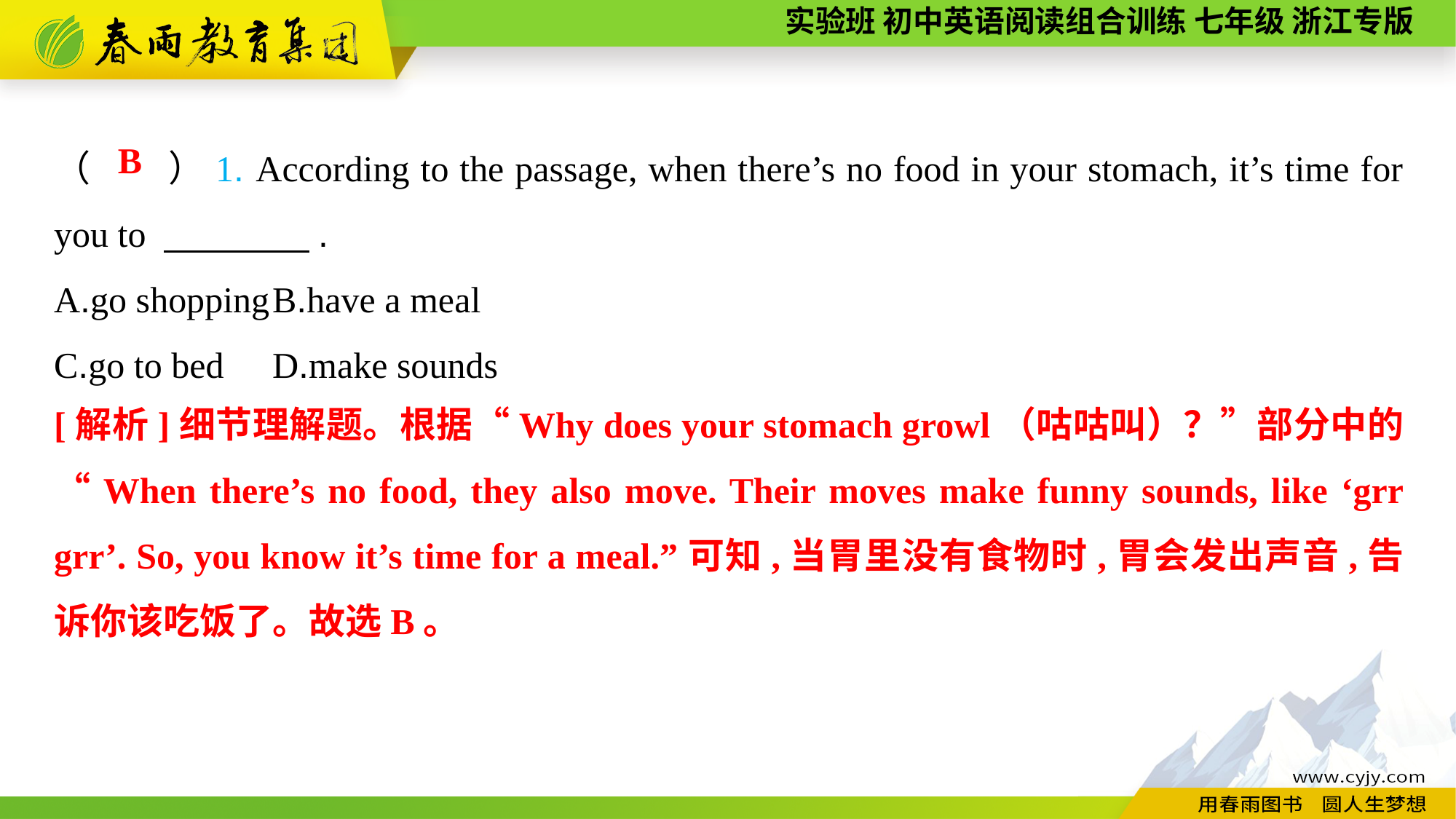

（　　）1. According to the passage, when there’s no food in your stomach, it’s time for you to 　　　　.
A.go shopping	B.have a meal
C.go to bed	D.make sounds
B
[解析]细节理解题。根据“Why does your stomach growl（咕咕叫）？”部分中的“When there’s no food, they also move. Their moves make funny sounds, like ‘grr grr’. So, you know it’s time for a meal.”可知,当胃里没有食物时,胃会发出声音,告诉你该吃饭了。故选B。